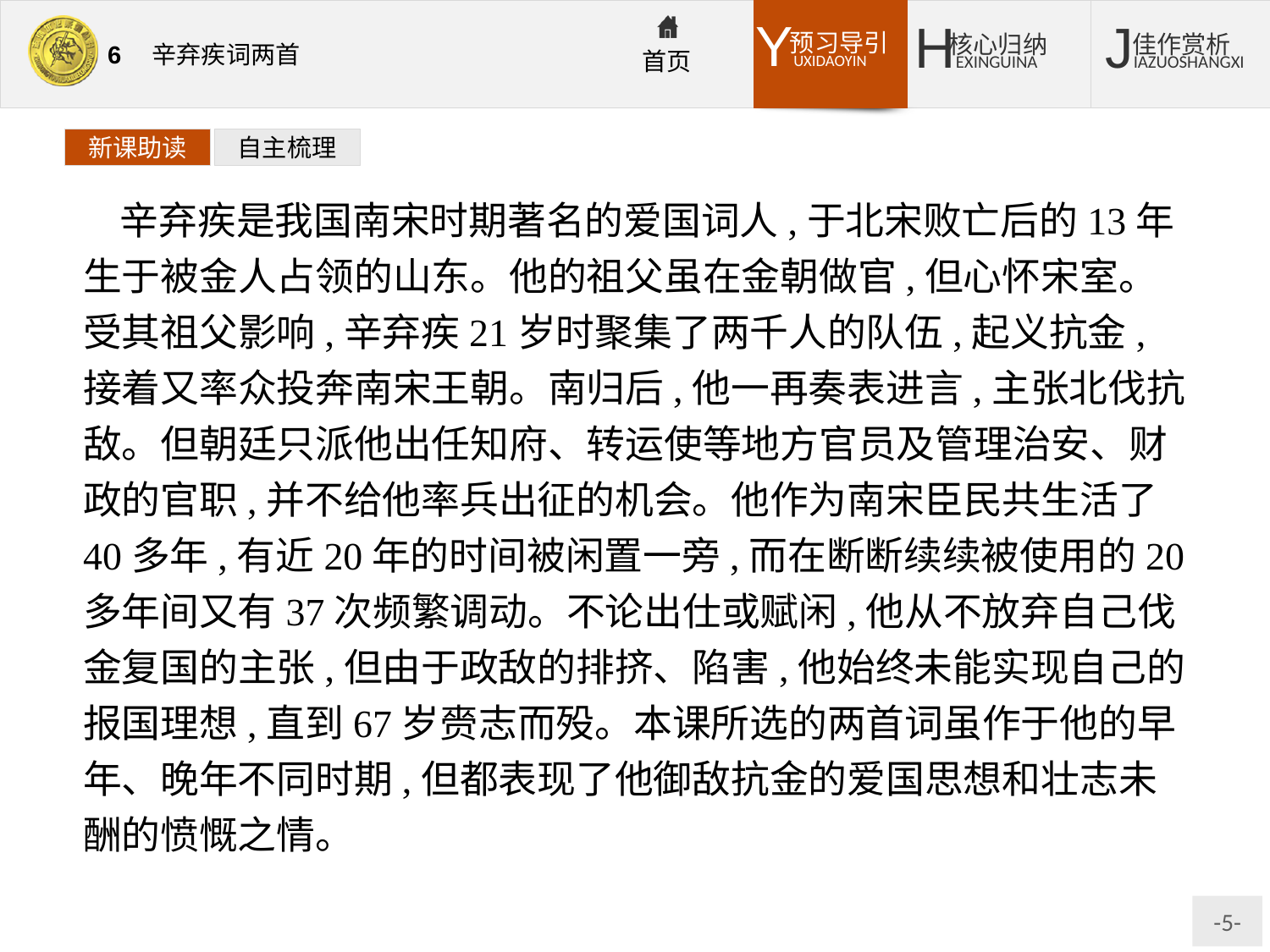

新课助读
自主梳理
辛弃疾是我国南宋时期著名的爱国词人,于北宋败亡后的13年生于被金人占领的山东。他的祖父虽在金朝做官,但心怀宋室。受其祖父影响,辛弃疾21岁时聚集了两千人的队伍,起义抗金,接着又率众投奔南宋王朝。南归后,他一再奏表进言,主张北伐抗敌。但朝廷只派他出任知府、转运使等地方官员及管理治安、财政的官职,并不给他率兵出征的机会。他作为南宋臣民共生活了40多年,有近20年的时间被闲置一旁,而在断断续续被使用的20多年间又有37次频繁调动。不论出仕或赋闲,他从不放弃自己伐金复国的主张,但由于政敌的排挤、陷害,他始终未能实现自己的报国理想,直到67岁赍志而殁。本课所选的两首词虽作于他的早年、晚年不同时期,但都表现了他御敌抗金的爱国思想和壮志未酬的愤慨之情。